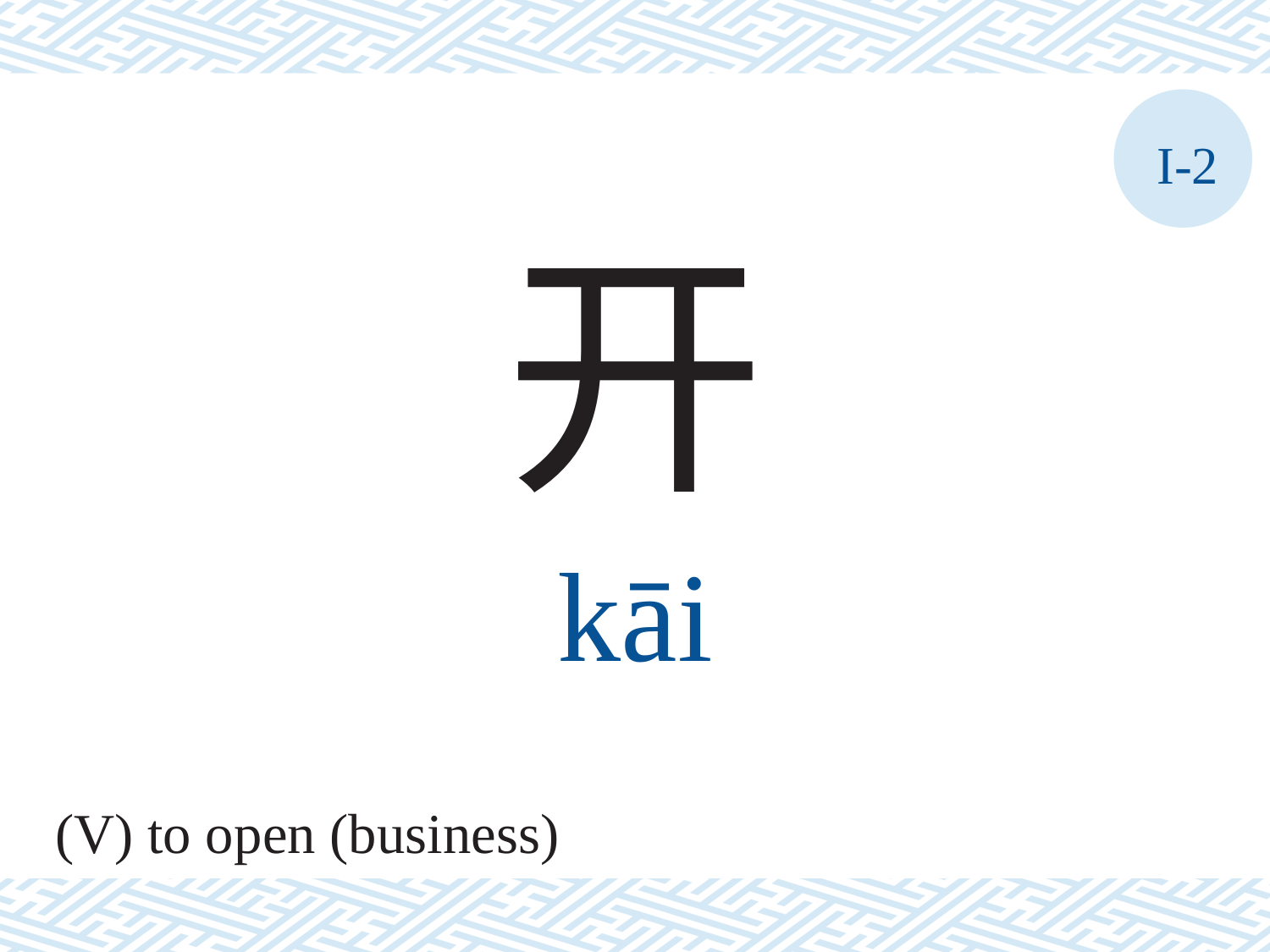

I-2
开
kāi
(V) to open (business)